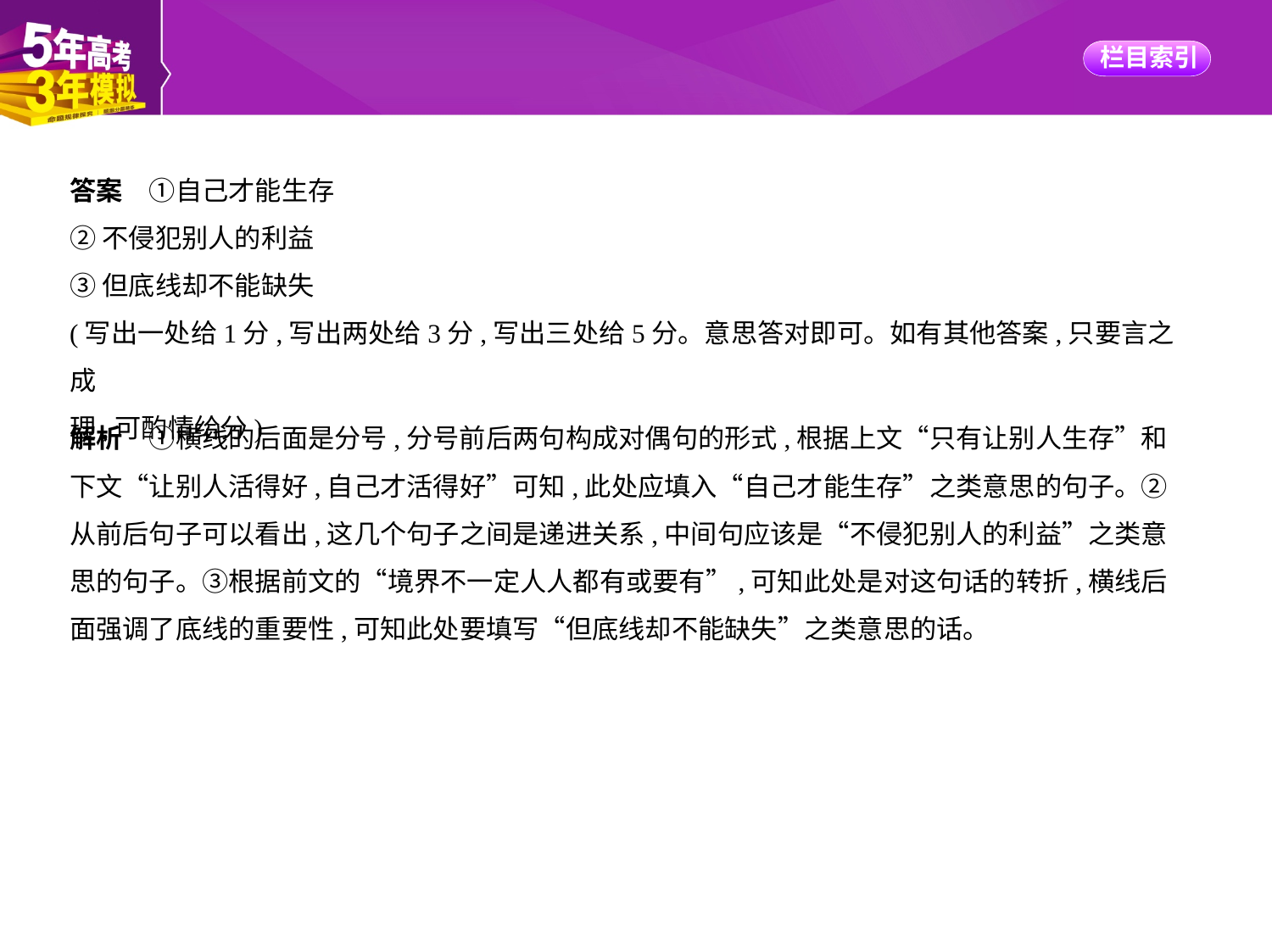

答案　①自己才能生存
②不侵犯别人的利益
③但底线却不能缺失
(写出一处给1分,写出两处给3分,写出三处给5分。意思答对即可。如有其他答案,只要言之成
理,可酌情给分)
解析　①横线的后面是分号,分号前后两句构成对偶句的形式,根据上文“只有让别人生存”和
下文“让别人活得好,自己才活得好”可知,此处应填入“自己才能生存”之类意思的句子。②
从前后句子可以看出,这几个句子之间是递进关系,中间句应该是“不侵犯别人的利益”之类意
思的句子。③根据前文的“境界不一定人人都有或要有”,可知此处是对这句话的转折,横线后
面强调了底线的重要性,可知此处要填写“但底线却不能缺失”之类意思的话。